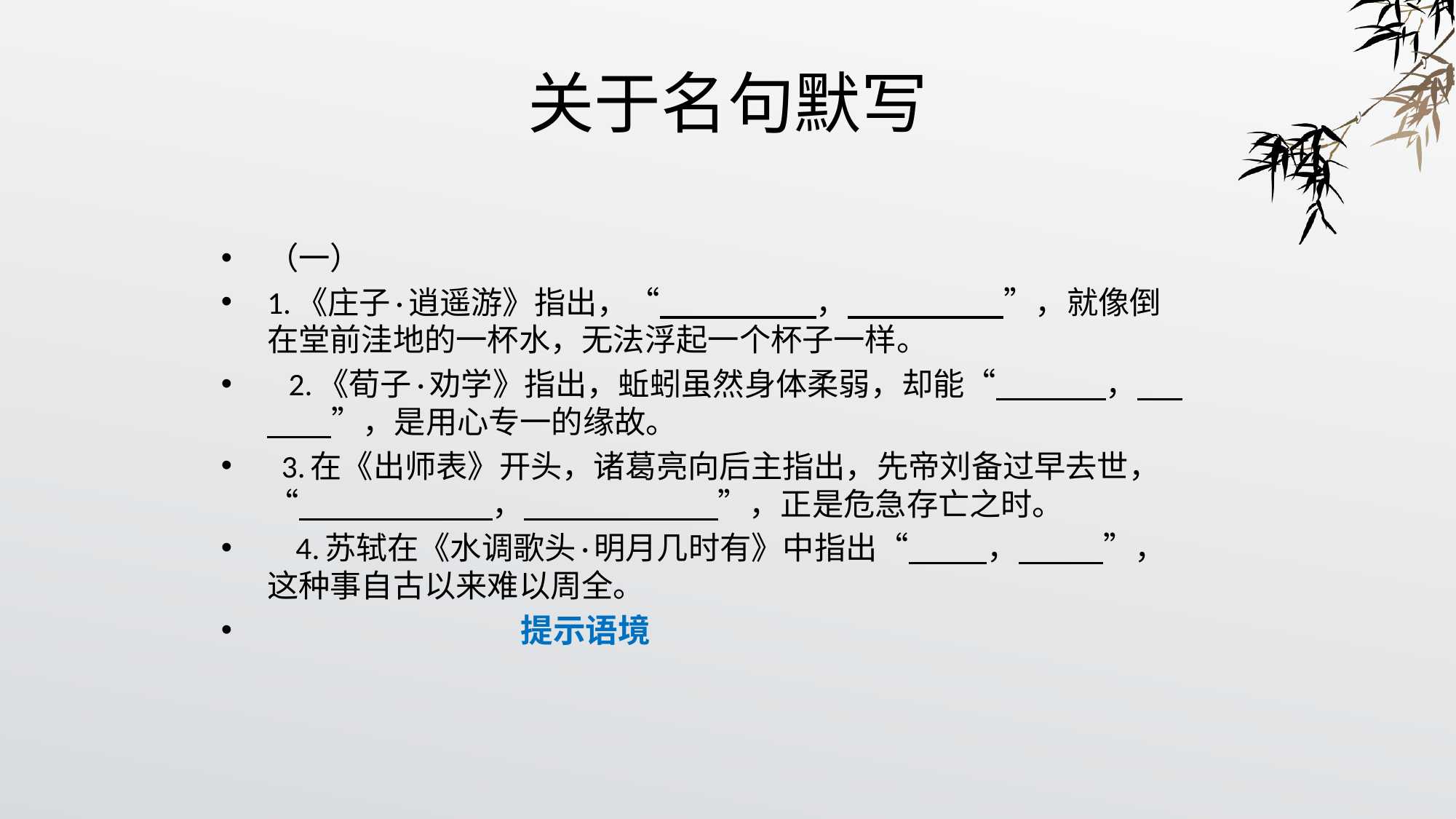

# 关于名句默写
（一）
1.《庄子·逍遥游》指出，“                      ，                      ”，就像倒在堂前洼地的一杯水，无法浮起一个杯子一样。
   2.《荀子·劝学》指出，蚯蚓虽然身体柔弱，却能“　           ，　            ”，是用心专一的缘故。
  3.在《出师表》开头，诸葛亮向后主指出，先帝刘备过早去世，“　　              　，　　              　”，正是危急存亡之时。
    4.苏轼在《水调歌头·明月几时有》中指出“           ，            ”，这种事自古以来难以周全。
                                   提示语境